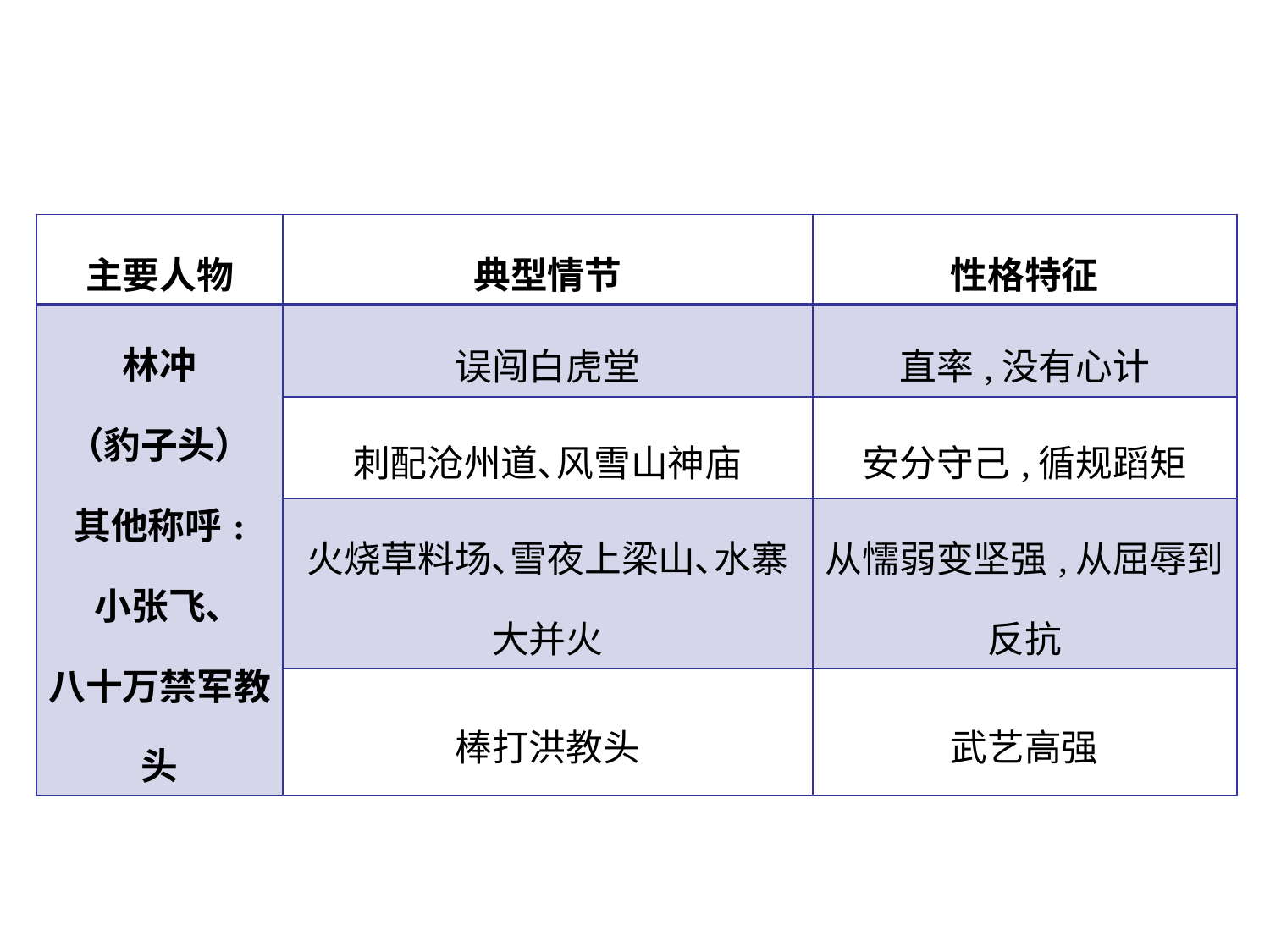

| 主要人物 | 典型情节 | 性格特征 |
| --- | --- | --- |
| 林冲 （豹子头） 其他称呼: 小张飞､ 八十万禁军教头 | 误闯白虎堂 | 直率,没有心计 |
|  | 刺配沧州道､风雪山神庙 | 安分守己,循规蹈矩 |
|  | 火烧草料场､雪夜上梁山､水寨大并火 | 从懦弱变坚强,从屈辱到反抗 |
|  | 棒打洪教头 | 武艺高强 |